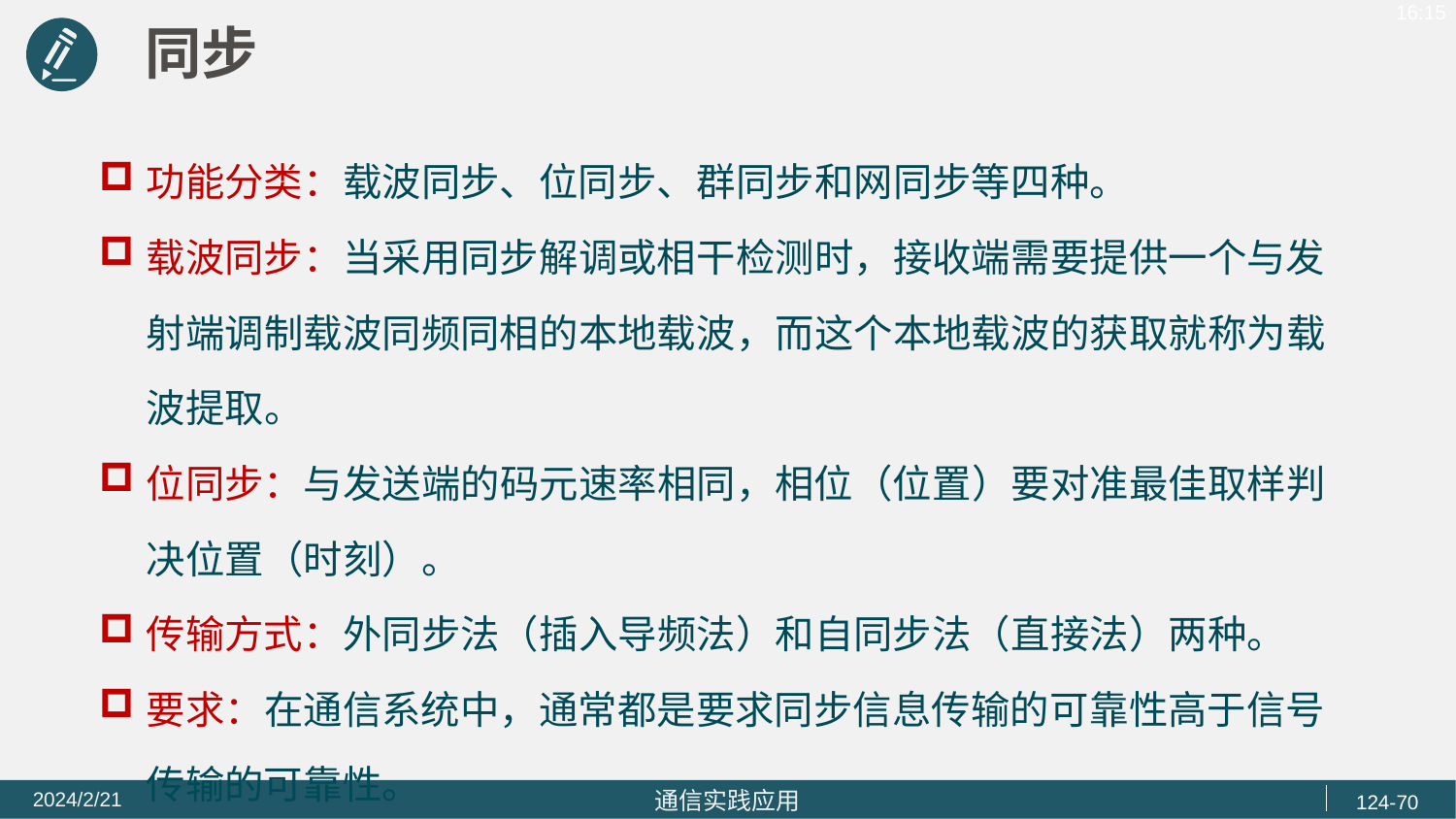

同步

功能分类：载波同步、位同步、群同步和网同步等四种。
载波同步：当采用同步解调或相干检测时，接收端需要提供一个与发射端调制载波同频同相的本地载波，而这个本地载波的获取就称为载波提取。
位同步：与发送端的码元速率相同，相位（位置）要对准最佳取样判决位置（时刻）。
传输方式：外同步法（插入导频法）和自同步法（直接法）两种。
要求：在通信系统中，通常都是要求同步信息传输的可靠性高于信号传输的可靠性。